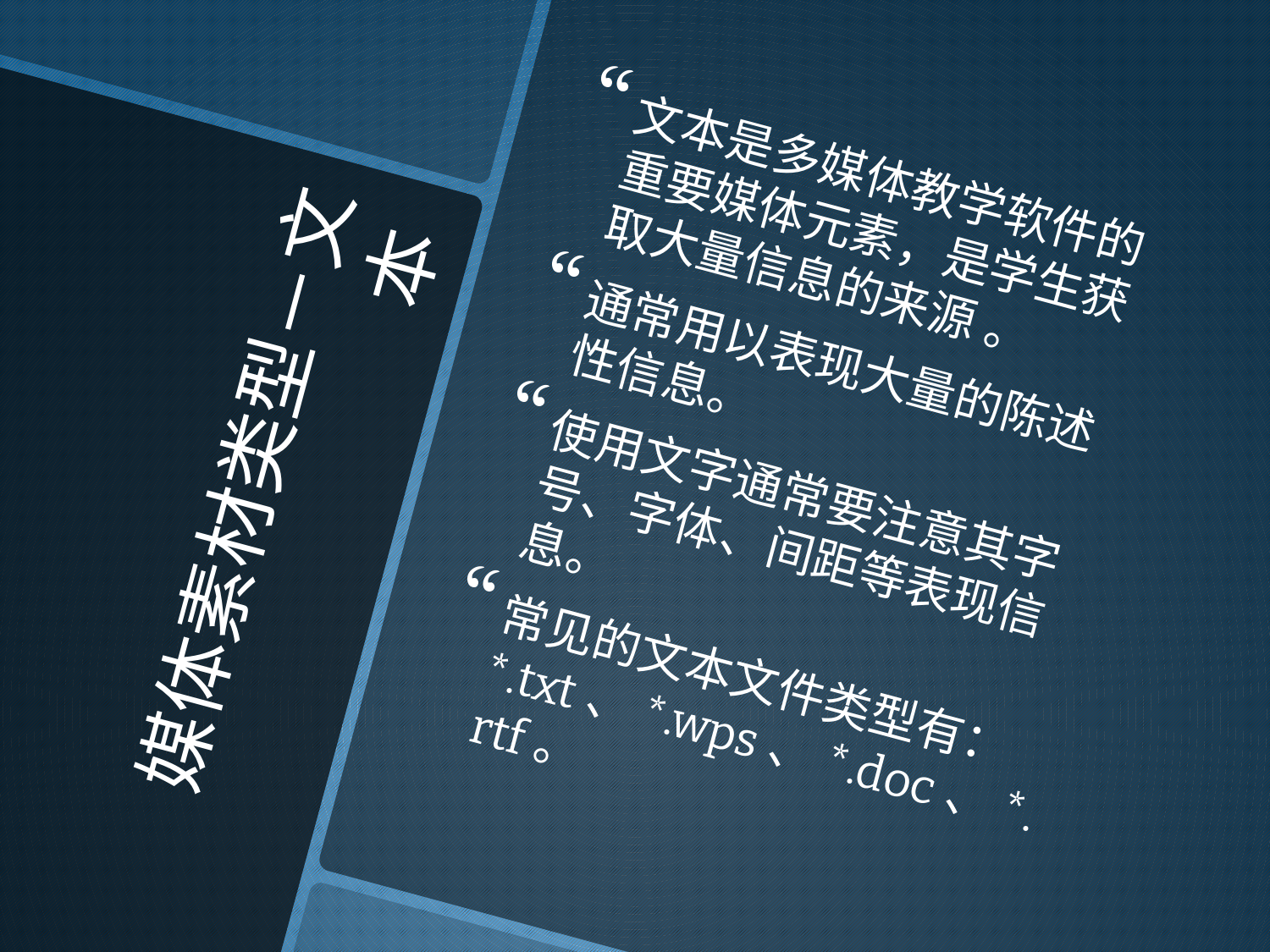

文本是多媒体教学软件的重要媒体元素，是学生获取大量信息的来源 。
通常用以表现大量的陈述性信息。
使用文字通常要注意其字号、字体、间距等表现信息。
常见的文本文件类型有：*.txt、*.wps、*.doc、*.rtf。

# 媒体素材类型－文本